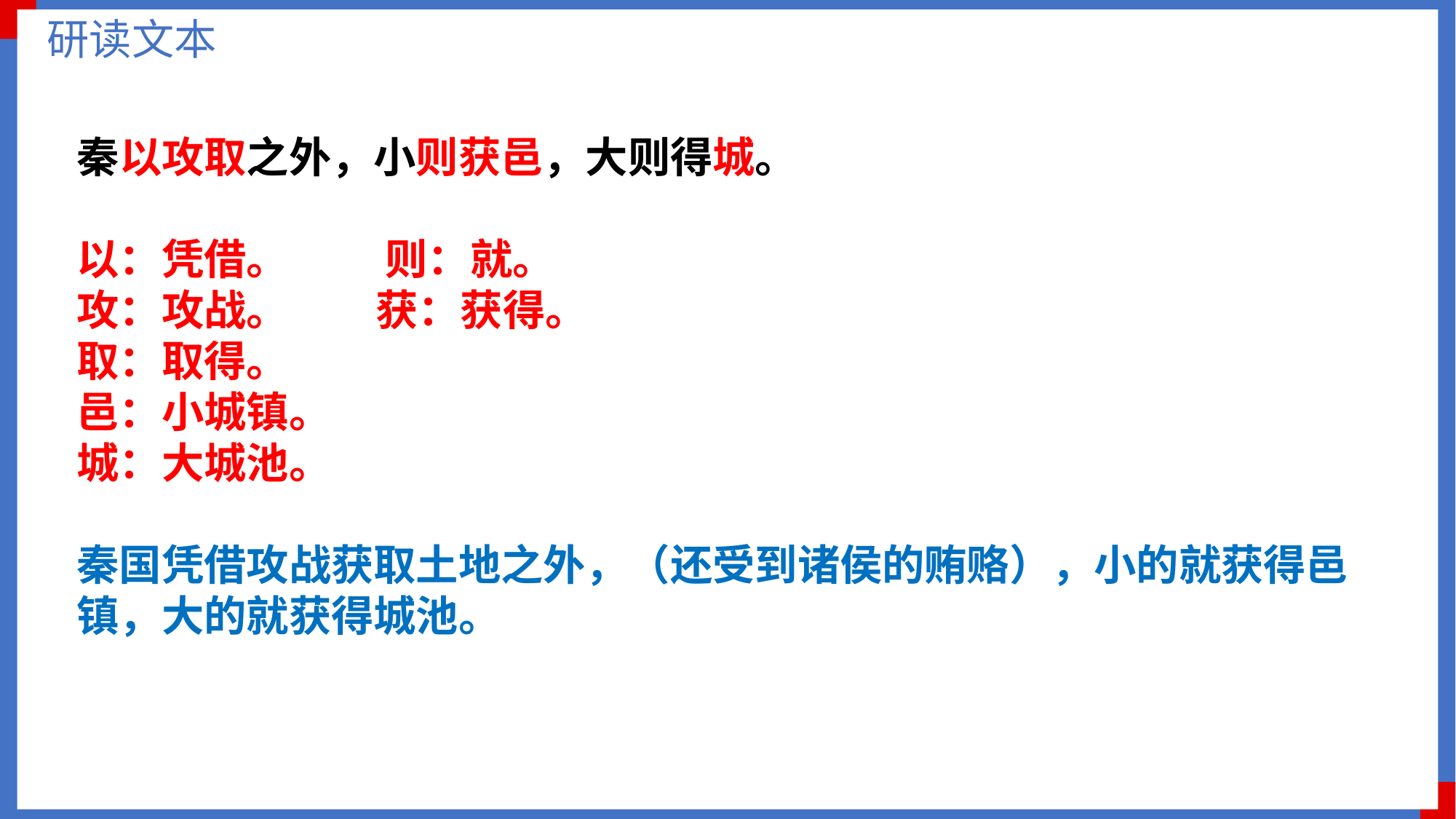

研读文本
秦以攻取之外，小则获邑，大则得城。

以：凭借。          则：就。
攻：攻战。         获：获得。
取：取得。
邑：小城镇。
城：大城池。

秦国凭借攻战获取土地之外，（还受到诸侯的贿赂），小的就获得邑镇，大的就获得城池。